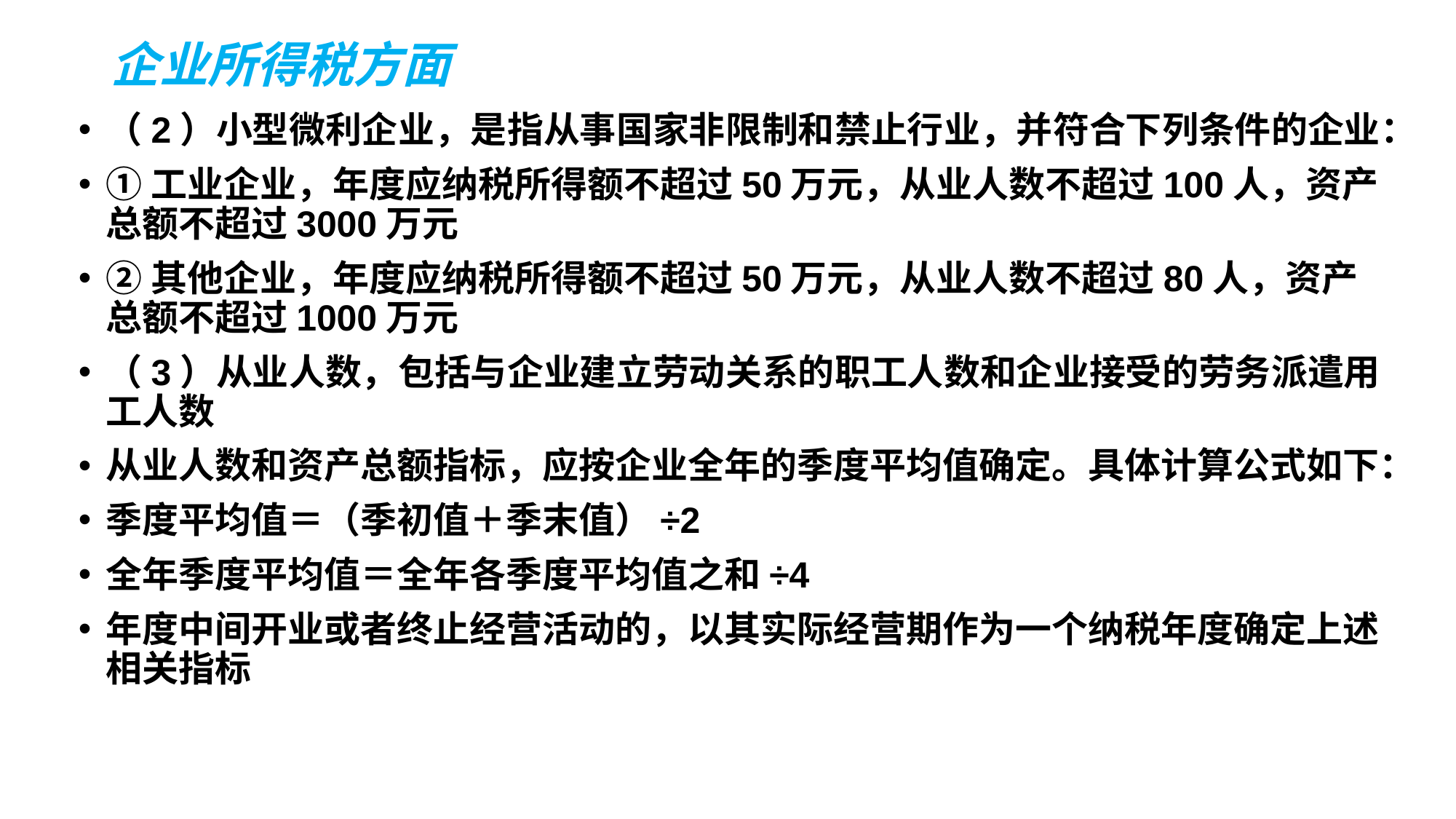

# 企业所得税方面
（2）小型微利企业，是指从事国家非限制和禁止行业，并符合下列条件的企业：
①工业企业，年度应纳税所得额不超过50万元，从业人数不超过100人，资产总额不超过3000万元
②其他企业，年度应纳税所得额不超过50万元，从业人数不超过80人，资产总额不超过1000万元
（3）从业人数，包括与企业建立劳动关系的职工人数和企业接受的劳务派遣用工人数
从业人数和资产总额指标，应按企业全年的季度平均值确定。具体计算公式如下：
季度平均值＝（季初值＋季末值）÷2
全年季度平均值＝全年各季度平均值之和÷4
年度中间开业或者终止经营活动的，以其实际经营期作为一个纳税年度确定上述相关指标